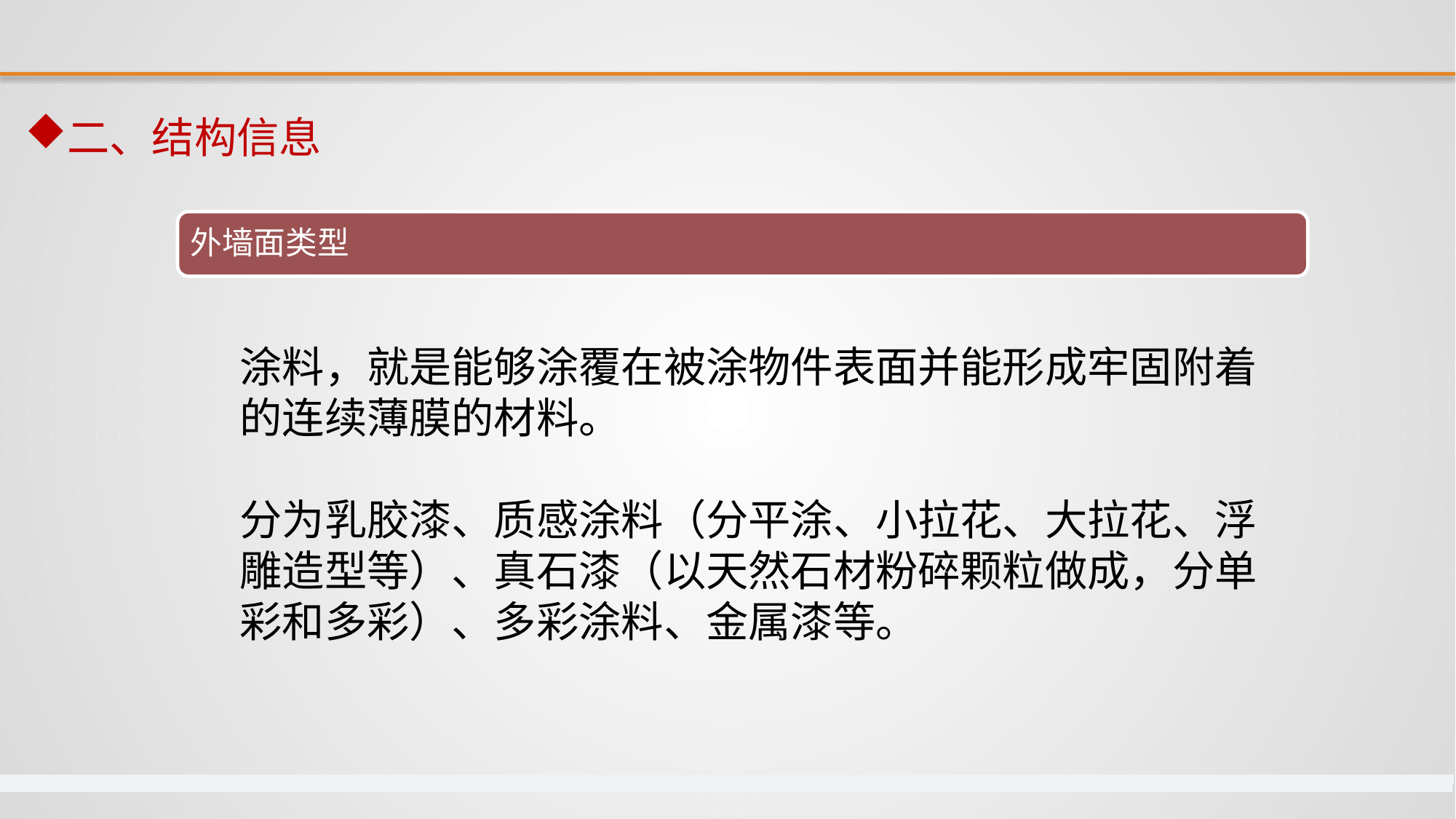

二、结构信息

外墙面类型
涂料，就是能够涂覆在被涂物件表面并能形成牢固附着的连续薄膜的材料。

分为乳胶漆、质感涂料（分平涂、小拉花、大拉花、浮雕造型等）、真石漆（以天然石材粉碎颗粒做成，分单彩和多彩）、多彩涂料、金属漆等。